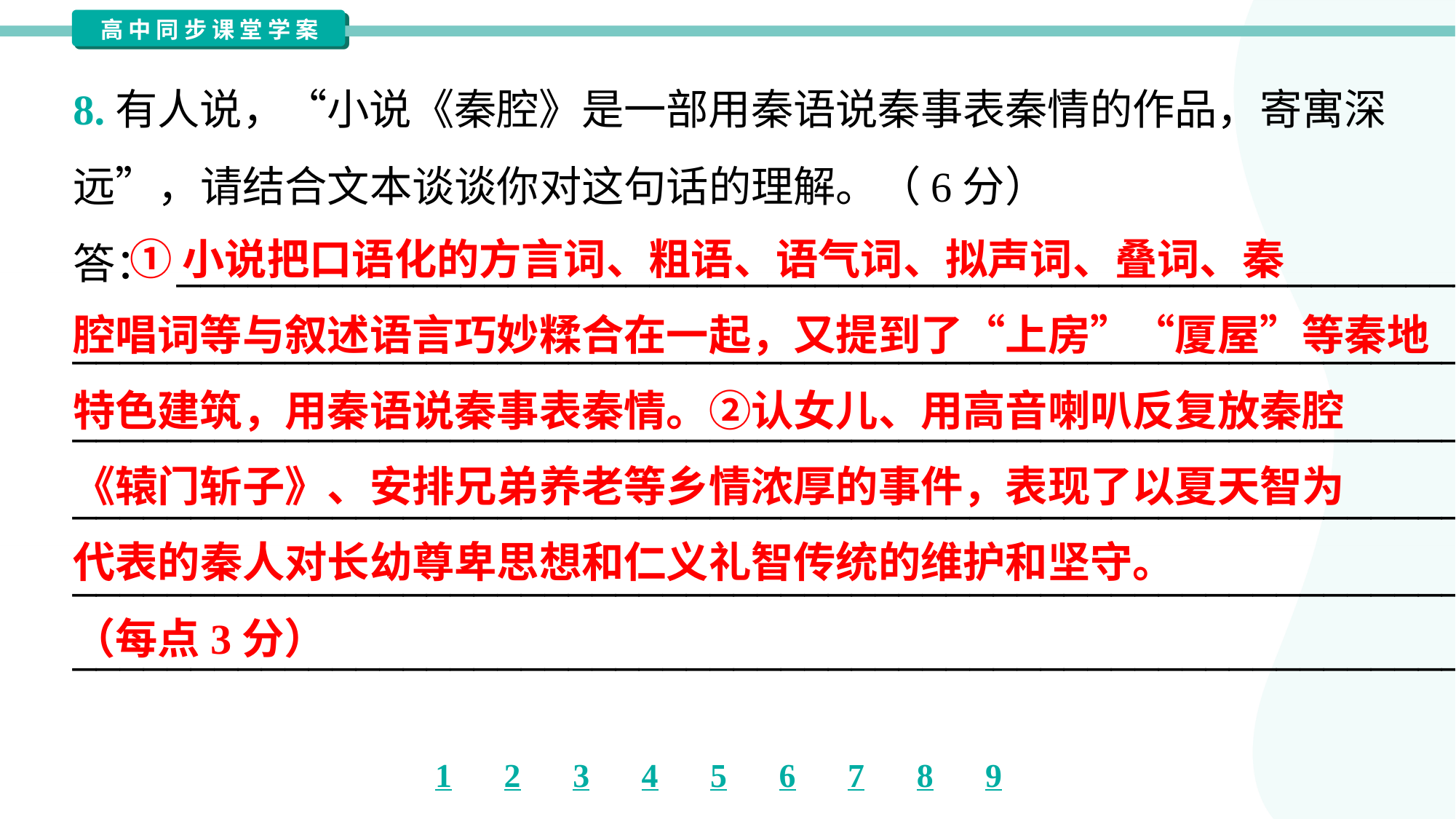

8.有人说，“小说《秦腔》是一部用秦语说秦事表秦情的作品，寄寓深
远”，请结合文本谈谈你对这句话的理解。（6分）
答： ________________________________________________________
_____________________________________________________________
_____________________________________________________________
_____________________________________________________________
_____________________________________________________________
_____________________________________________________________
      ①小说把口语化的方言词、粗语、语气词、拟声词、叠词、秦
腔唱词等与叙述语言巧妙糅合在一起，又提到了“上房”“厦屋”等秦地
特色建筑，用秦语说秦事表秦情。②认女儿、用高音喇叭反复放秦腔
《辕门斩子》、安排兄弟养老等乡情浓厚的事件，表现了以夏天智为
代表的秦人对长幼尊卑思想和仁义礼智传统的维护和坚守。
（每点3分）